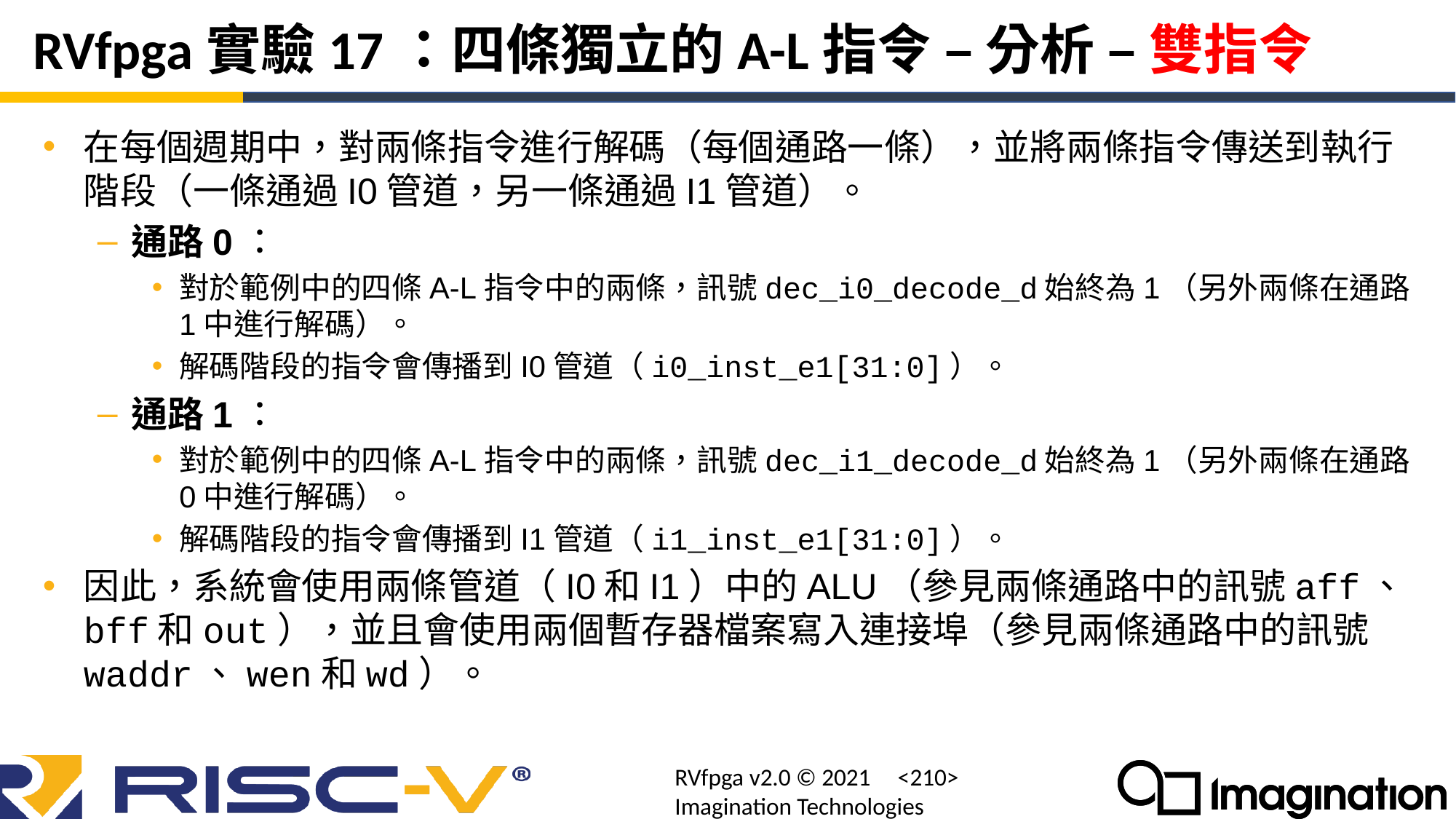

# RVfpga實驗17：四條獨立的A-L指令 – 分析 – 雙指令
在每個週期中，對兩條指令進行解碼（每個通路一條），並將兩條指令傳送到執行階段（一條通過I0管道，另一條通過I1管道）。
通路0：
對於範例中的四條A-L指令中的兩條，訊號dec_i0_decode_d始終為1（另外兩條在通路1中進行解碼）。
解碼階段的指令會傳播到I0管道（i0_inst_e1[31:0]）。
通路1：
對於範例中的四條A-L指令中的兩條，訊號dec_i1_decode_d始終為1（另外兩條在通路0中進行解碼）。
解碼階段的指令會傳播到I1管道（i1_inst_e1[31:0]）。
因此，系統會使用兩條管道（I0和I1）中的ALU（參見兩條通路中的訊號aff、bff和out），並且會使用兩個暫存器檔案寫入連接埠（參見兩條通路中的訊號waddr、wen和wd）。